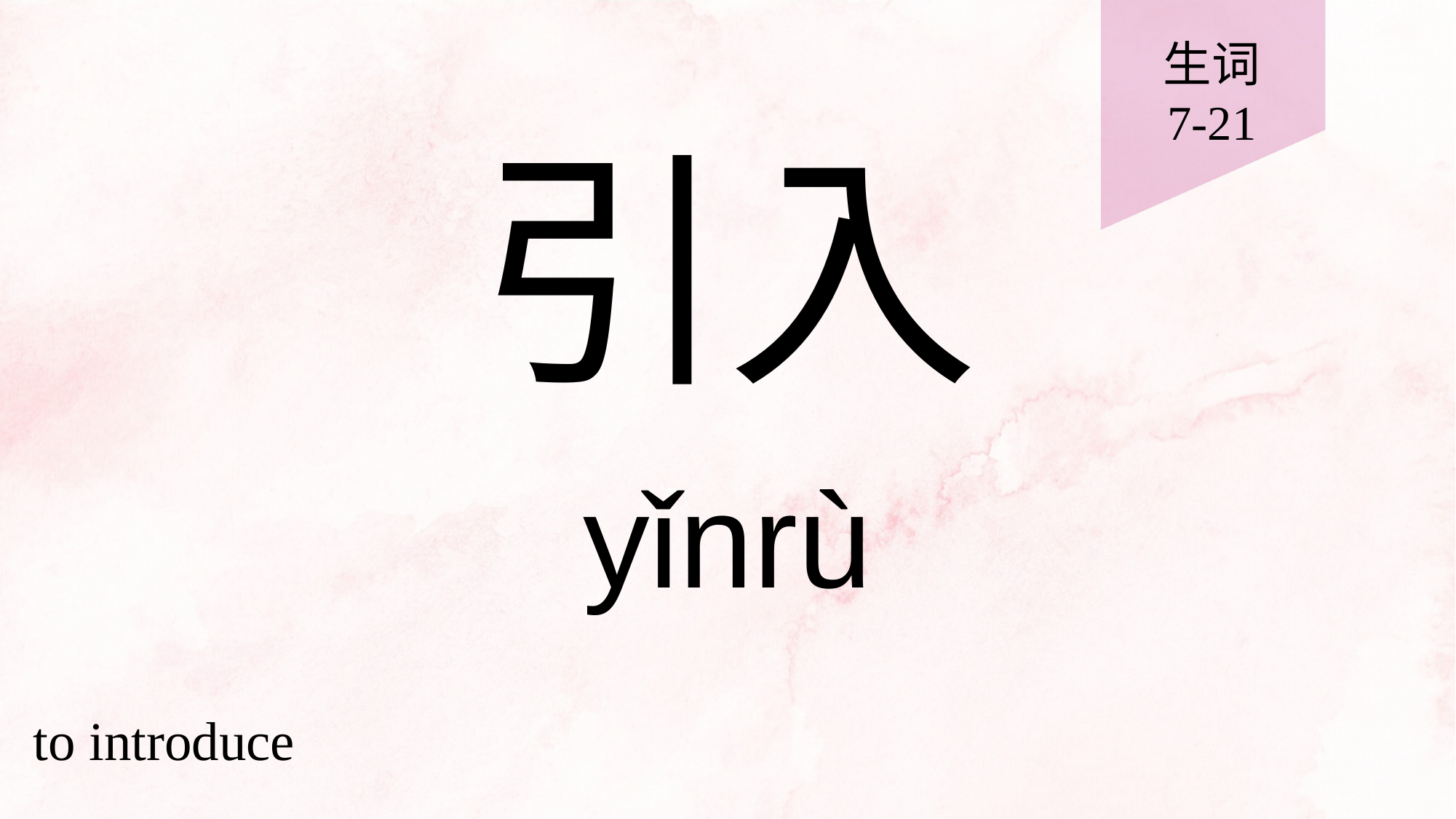

生词
7-21
# 引入
yǐnrù
to introduce